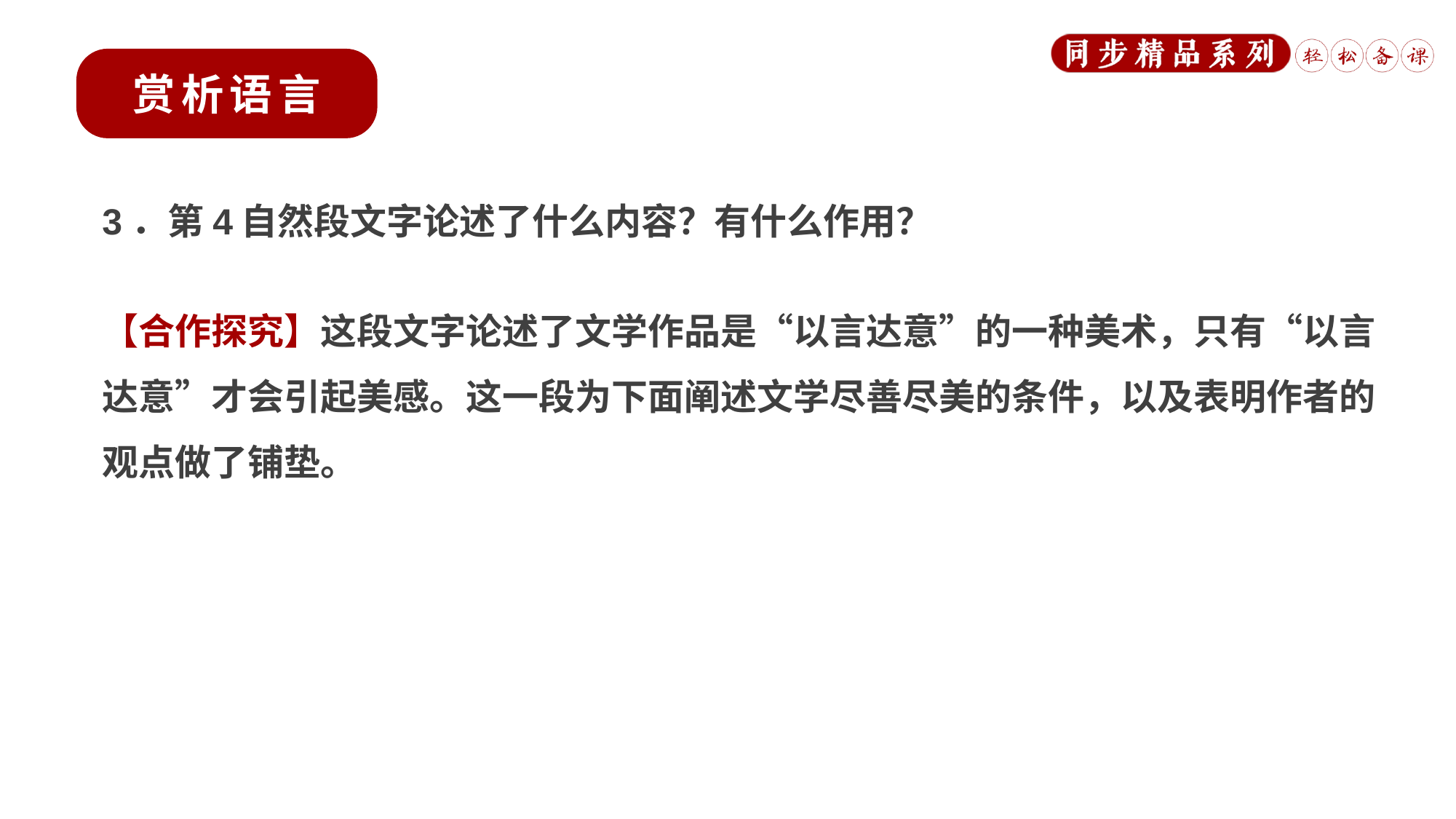

3．第4自然段文字论述了什么内容？有什么作用？
【合作探究】这段文字论述了文学作品是“以言达意”的一种美术，只有“以言达意”才会引起美感。这一段为下面阐述文学尽善尽美的条件，以及表明作者的观点做了铺垫。